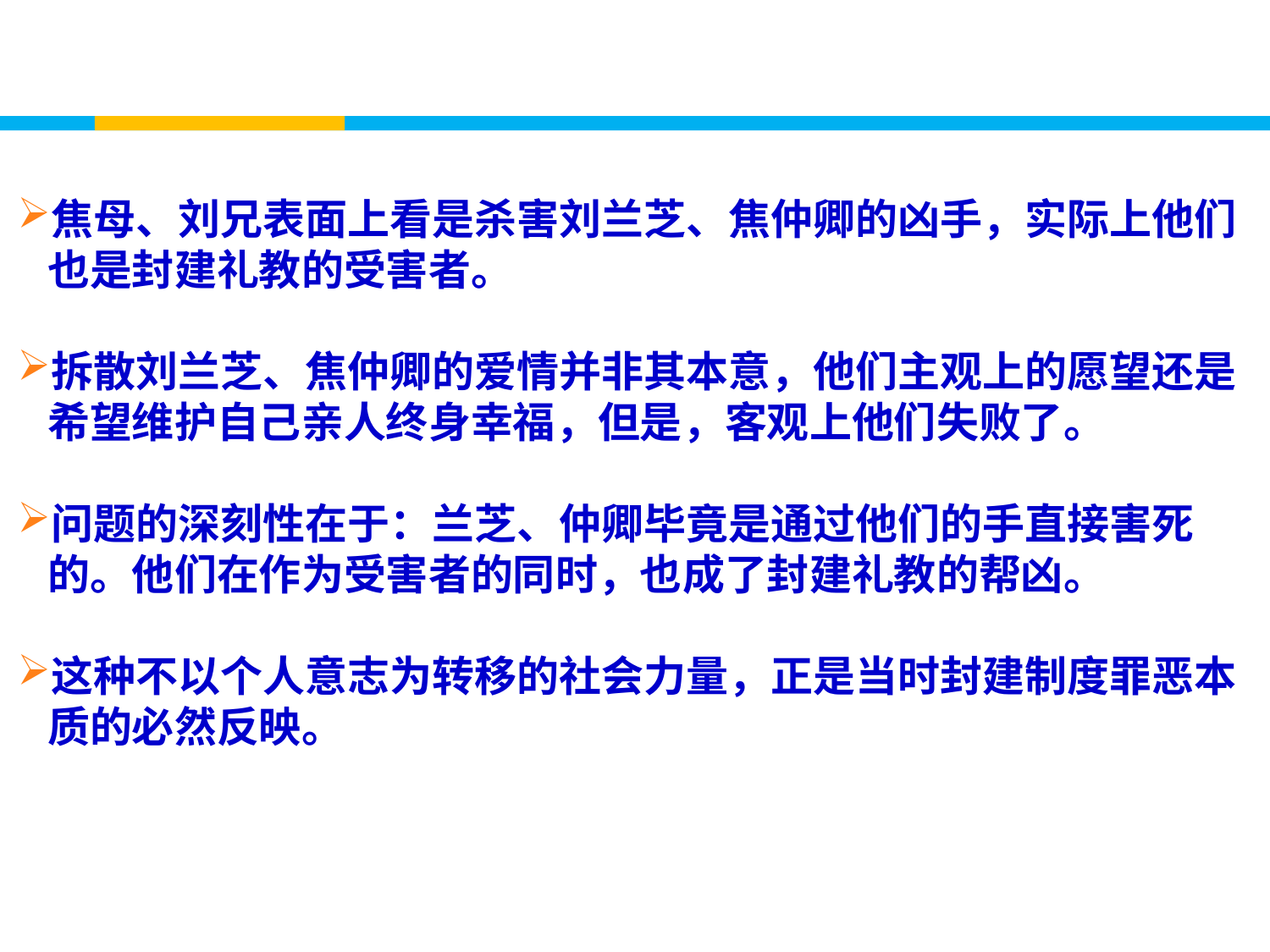

焦母、刘兄表面上看是杀害刘兰芝、焦仲卿的凶手，实际上他们也是封建礼教的受害者。

拆散刘兰芝、焦仲卿的爱情并非其本意，他们主观上的愿望还是希望维护自己亲人终身幸福，但是，客观上他们失败了。

问题的深刻性在于：兰芝、仲卿毕竟是通过他们的手直接害死的。他们在作为受害者的同时，也成了封建礼教的帮凶。
这种不以个人意志为转移的社会力量，正是当时封建制度罪恶本质的必然反映。